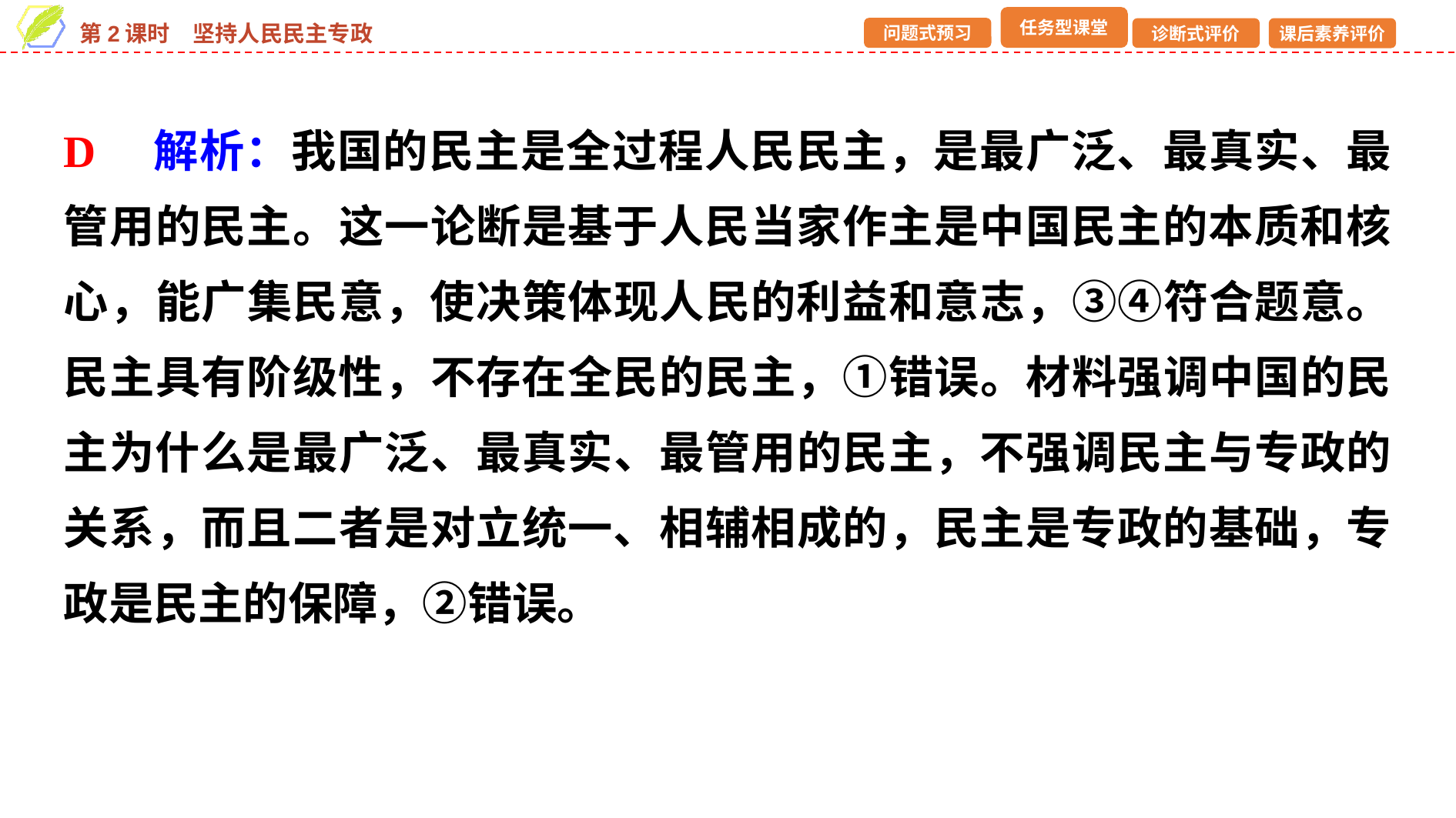

D　解析：我国的民主是全过程人民民主，是最广泛、最真实、最管用的民主。这一论断是基于人民当家作主是中国民主的本质和核心，能广集民意，使决策体现人民的利益和意志，③④符合题意。民主具有阶级性，不存在全民的民主，①错误。材料强调中国的民主为什么是最广泛、最真实、最管用的民主，不强调民主与专政的关系，而且二者是对立统一、相辅相成的，民主是专政的基础，专政是民主的保障，②错误。